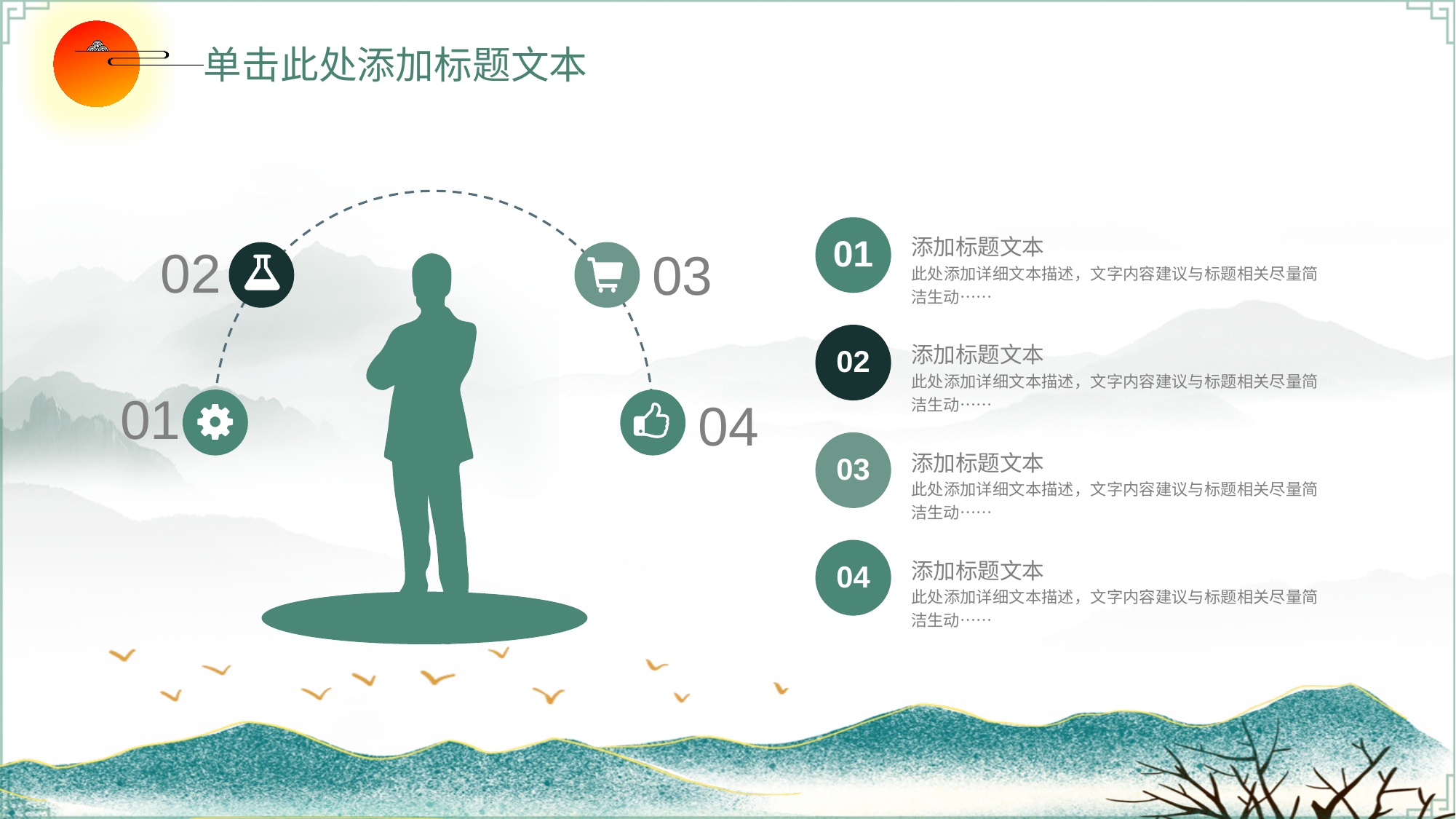

单击此处添加标题文本

01
添加标题文本
此处添加详细文本描述，文字内容建议与标题相关尽量简洁生动……
02

03

02
添加标题文本
此处添加详细文本描述，文字内容建议与标题相关尽量简洁生动……
01

04

03
添加标题文本
此处添加详细文本描述，文字内容建议与标题相关尽量简洁生动……
04
添加标题文本
此处添加详细文本描述，文字内容建议与标题相关尽量简洁生动……